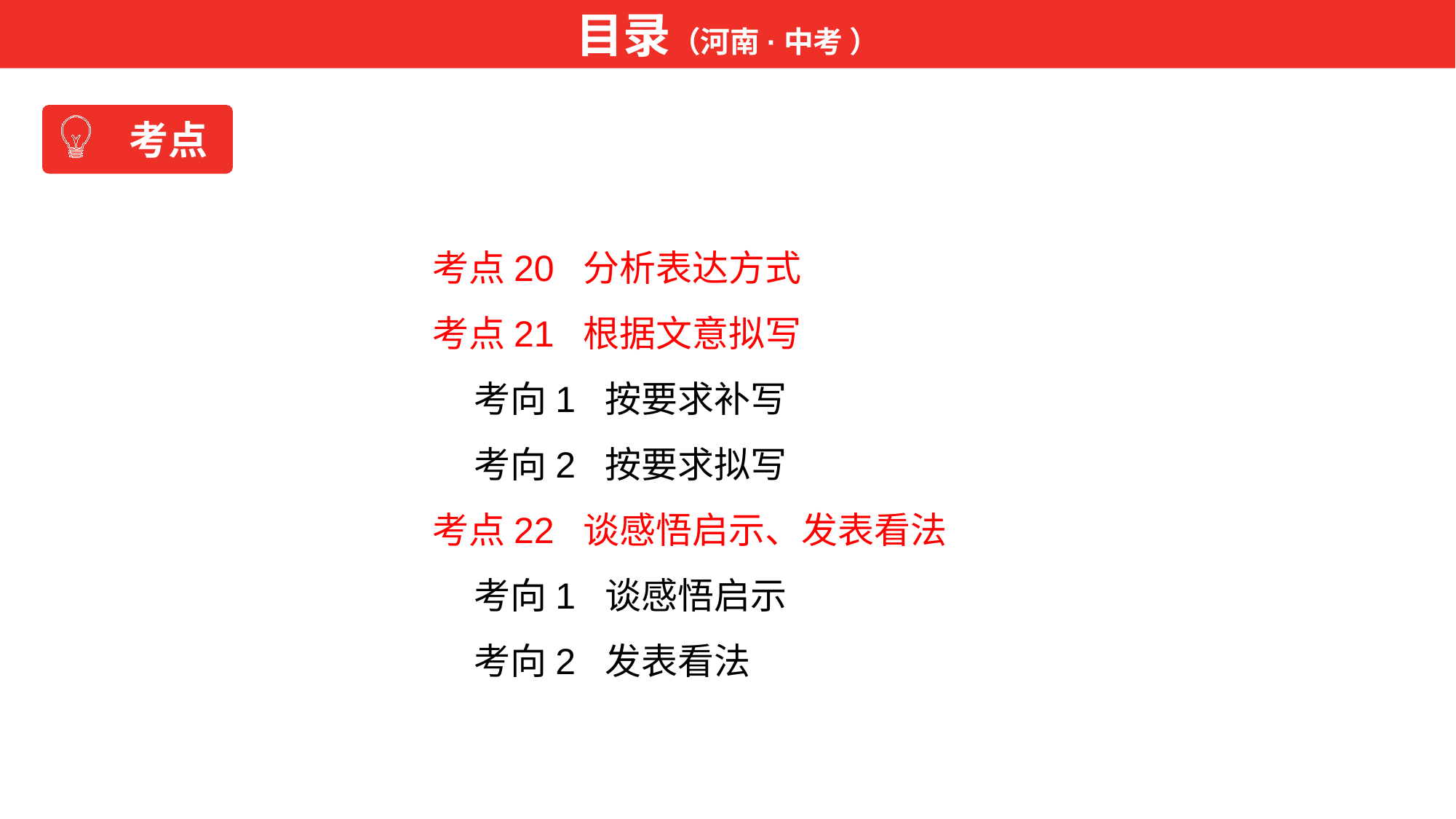

目录（河南·中考 ）
考点

考点20  分析表达方式
考点21  根据文意拟写
    考向1  按要求补写
    考向2  按要求拟写
考点22  谈感悟启示、发表看法
    考向1  谈感悟启示
    考向2  发表看法